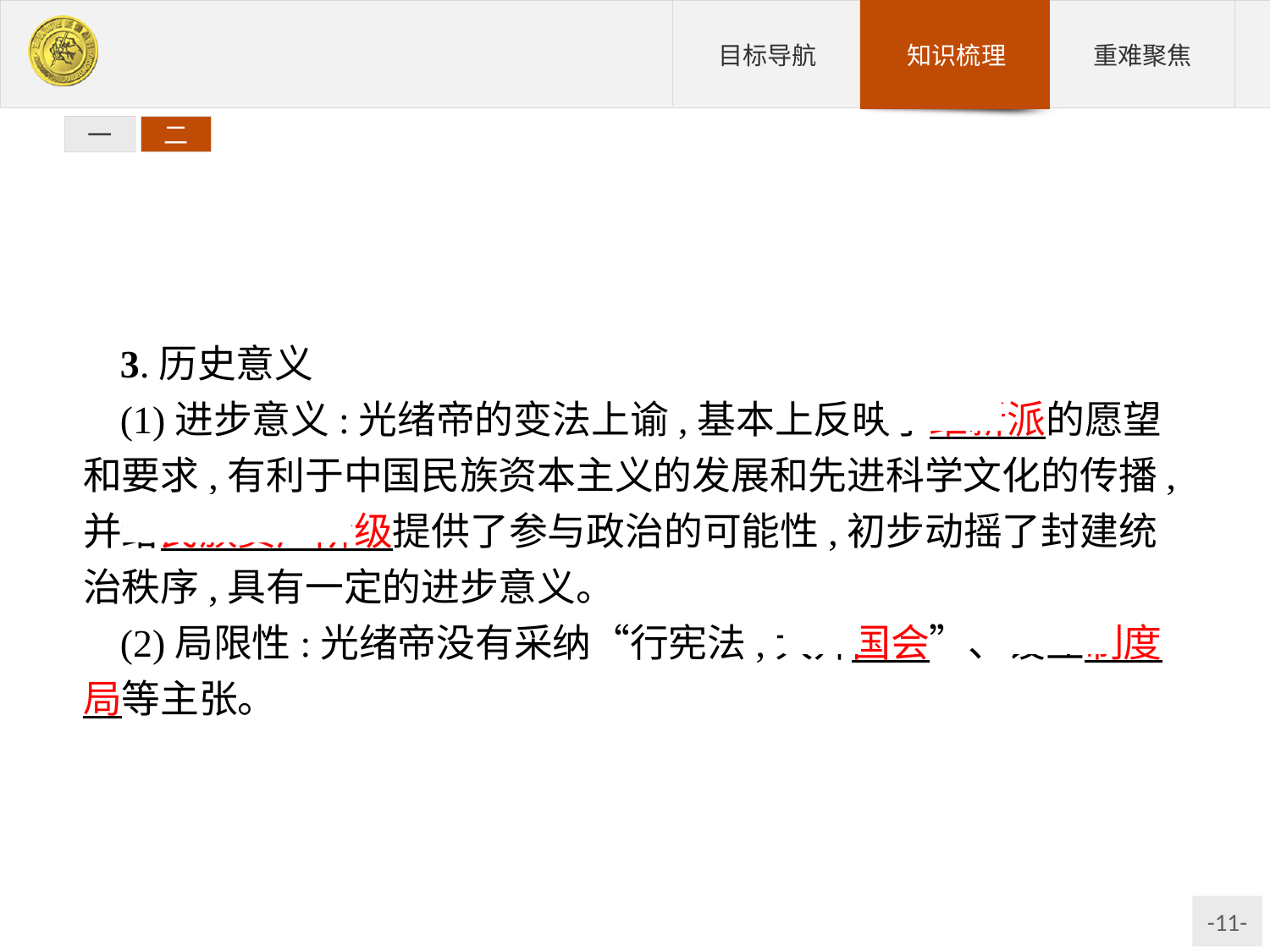

一
二
3.历史意义
(1)进步意义:光绪帝的变法上谕,基本上反映了维新派的愿望和要求,有利于中国民族资本主义的发展和先进科学文化的传播,并给民族资产阶级提供了参与政治的可能性,初步动摇了封建统治秩序,具有一定的进步意义。
(2)局限性:光绪帝没有采纳“行宪法,大开国会”、设立制度局等主张。